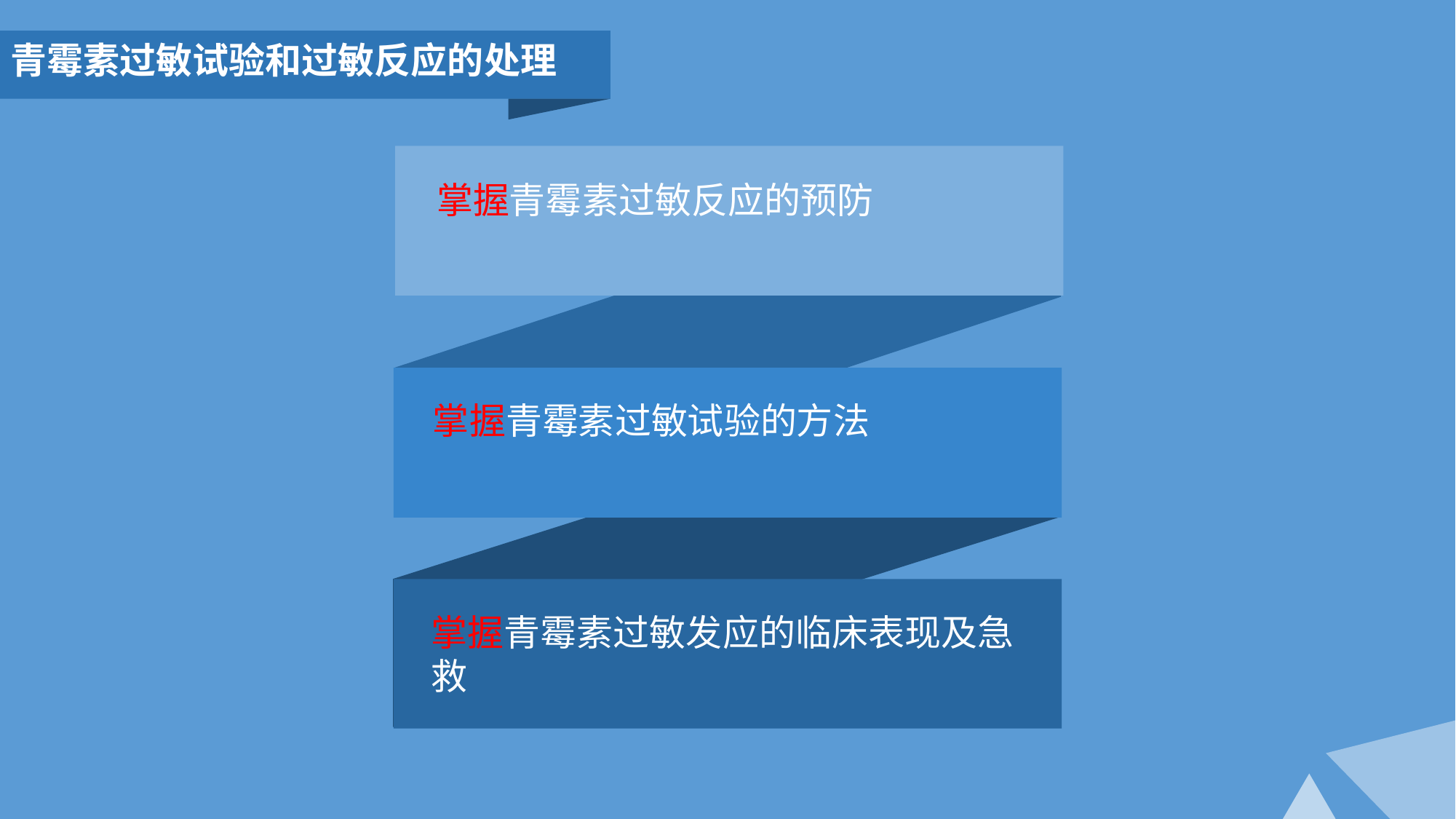

青霉素过敏试验和过敏反应的处理

掌握青霉素过敏反应的预防

掌握青霉素过敏试验的方法

掌握青霉素过敏发应的临床表现及急救